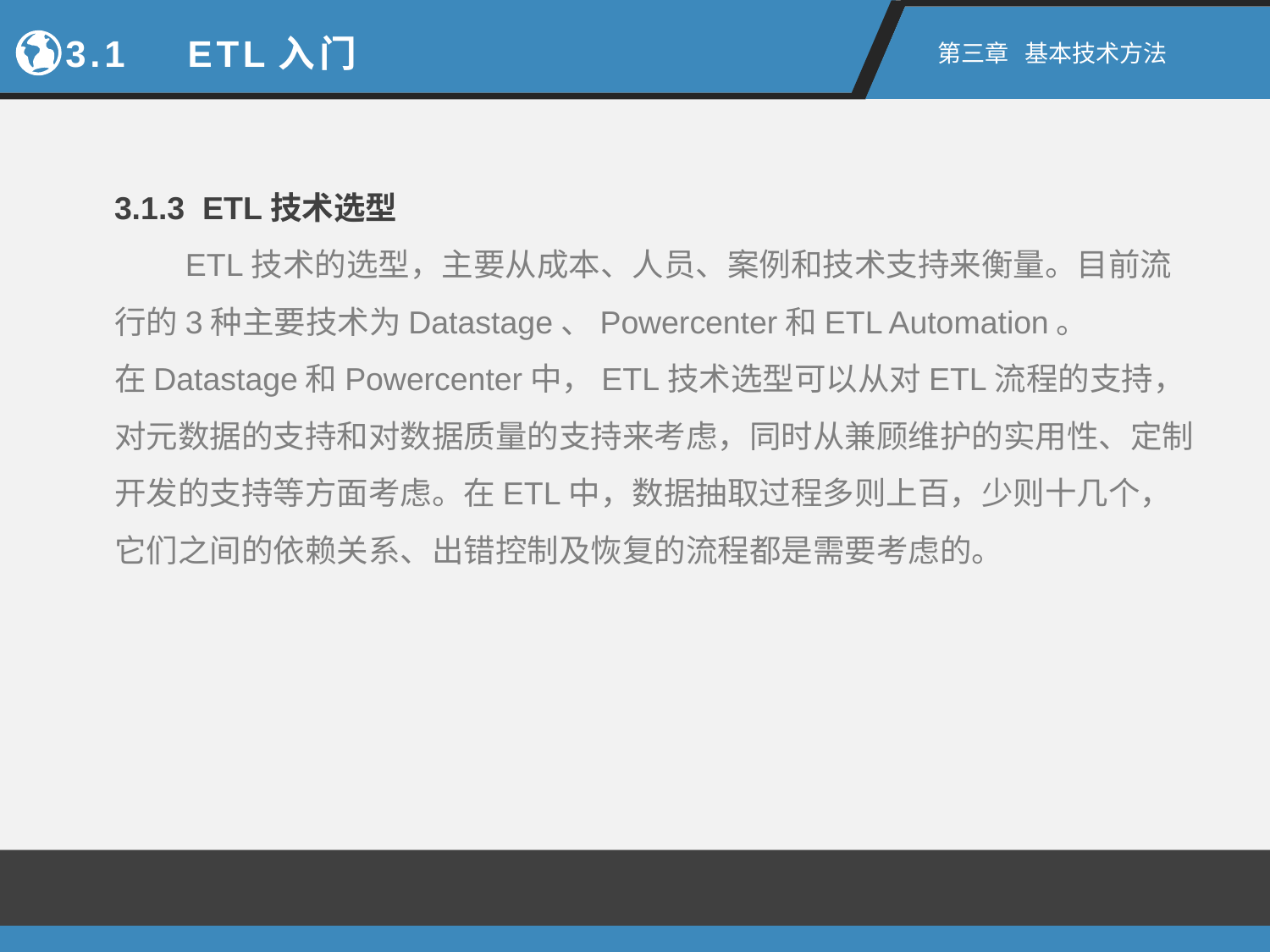

3.1　ETL入门

第三章   基本技术方法
3.1.3  ETL技术选型
        ETL技术的选型，主要从成本、人员、案例和技术支持来衡量。目前流行的3种主要技术为Datastage、Powercenter和ETL Automation。
在Datastage和Powercenter中，ETL技术选型可以从对ETL流程的支持，对元数据的支持和对数据质量的支持来考虑，同时从兼顾维护的实用性、定制开发的支持等方面考虑。在ETL中，数据抽取过程多则上百，少则十几个，它们之间的依赖关系、出错控制及恢复的流程都是需要考虑的。